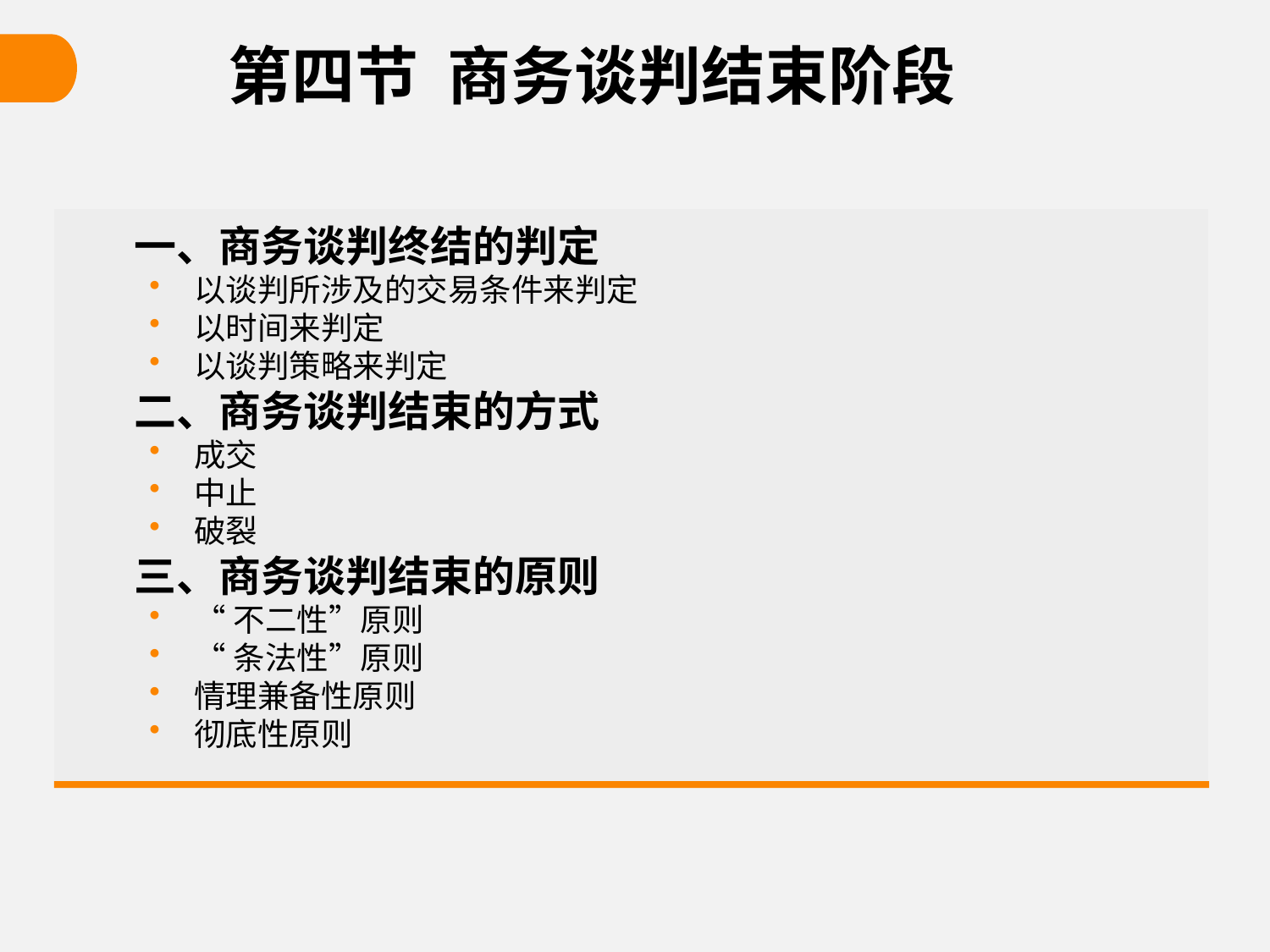

# 第四节  商务谈判结束阶段
一、商务谈判终结的判定
以谈判所涉及的交易条件来判定
以时间来判定
以谈判策略来判定
二、商务谈判结束的方式
成交
中止
破裂
三、商务谈判结束的原则
“不二性”原则
“条法性”原则
情理兼备性原则
彻底性原则